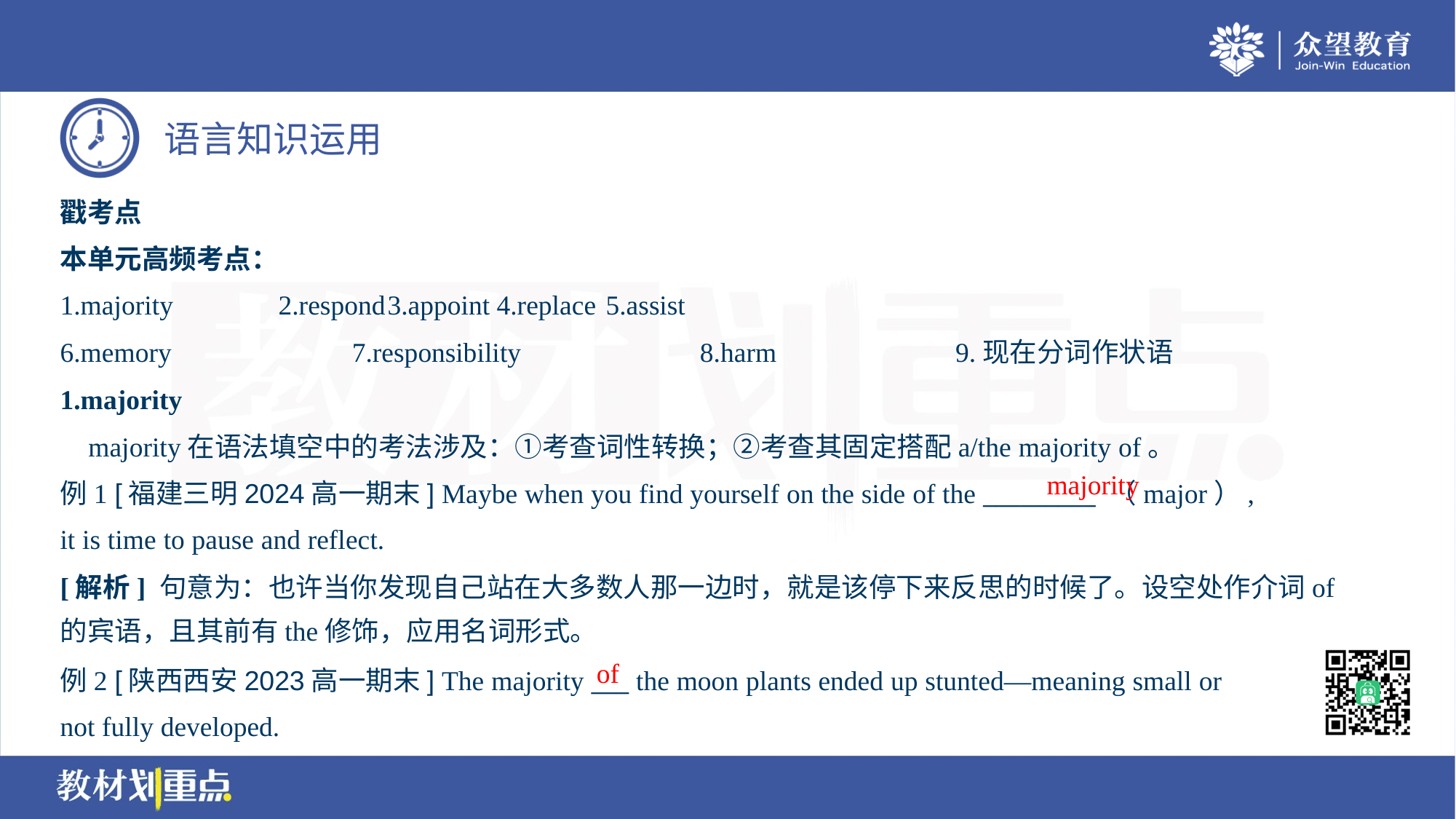

戳考点
本单元高频考点：
1.majority	2.respond	3.appoint	4.replace	5.assist
6.memory	7.responsibility	8.harm	9.现在分词作状语
1.majority
    majority在语法填空中的考法涉及：①考查词性转换；②考查其固定搭配a/the majority of。
例1 [福建三明2024高一期末] Maybe when you find yourself on the side of the _________ （major）,
it is time to pause and reflect.
majority
[解析] 句意为：也许当你发现自己站在大多数人那一边时，就是该停下来反思的时候了。设空处作介词of
的宾语，且其前有the修饰，应用名词形式。
of
例2 [陕西西安2023高一期末] The majority ___ the moon plants ended up stunted—meaning small or
not fully developed.